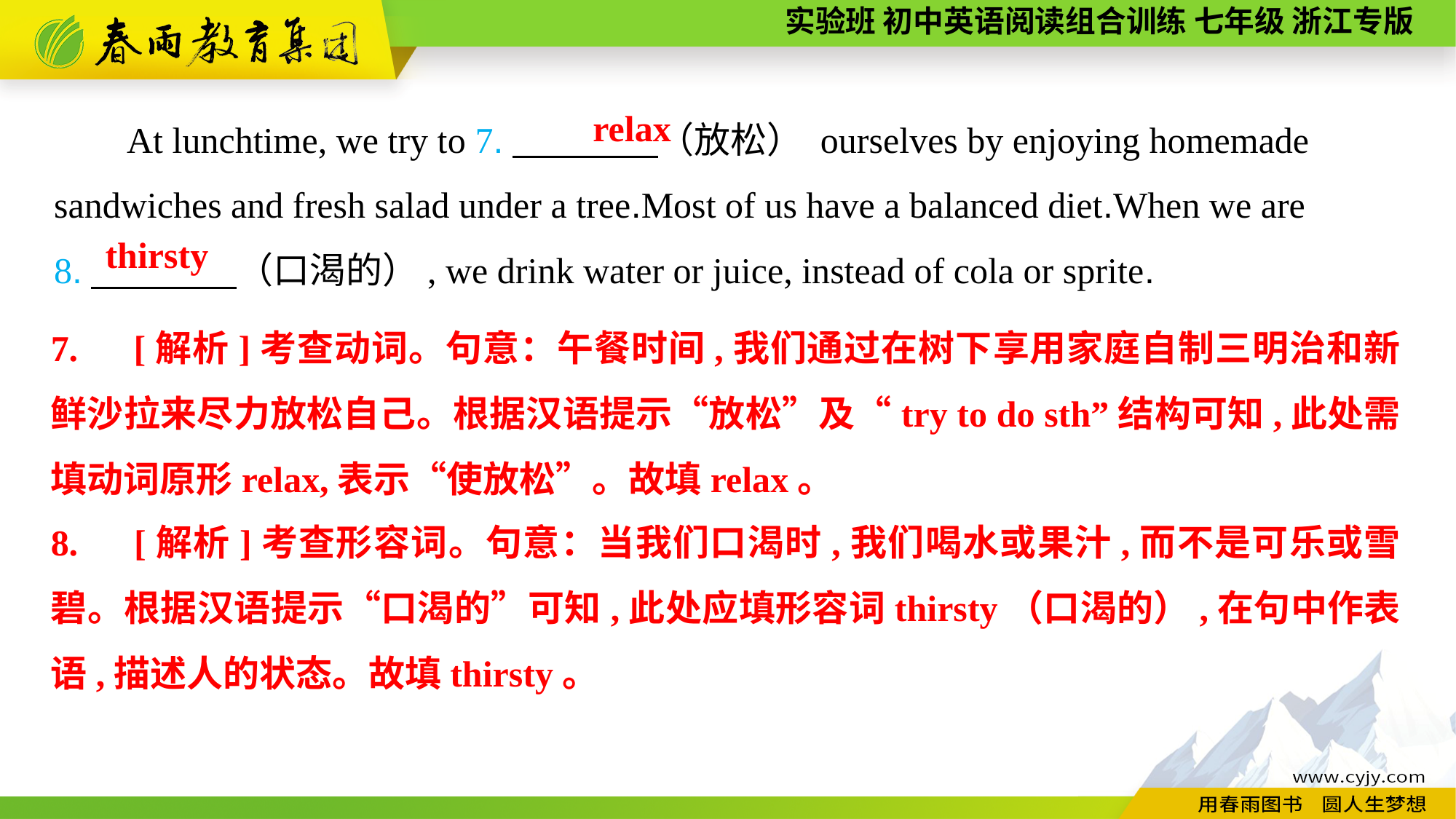

At lunchtime, we try to 7.　　　　（放松） ourselves by enjoying homemade sandwiches and fresh salad under a tree.Most of us have a balanced diet.When we are
8.　　　　（口渴的）, we drink water or juice, instead of cola or sprite.
relax
thirsty
7.　[解析]考查动词。句意：午餐时间,我们通过在树下享用家庭自制三明治和新鲜沙拉来尽力放松自己。根据汉语提示“放松”及“try to do sth”结构可知,此处需填动词原形relax,表示“使放松”。故填relax。
8.　[解析]考查形容词。句意：当我们口渴时,我们喝水或果汁,而不是可乐或雪碧。根据汉语提示“口渴的”可知,此处应填形容词thirsty（口渴的）,在句中作表语,描述人的状态。故填thirsty。